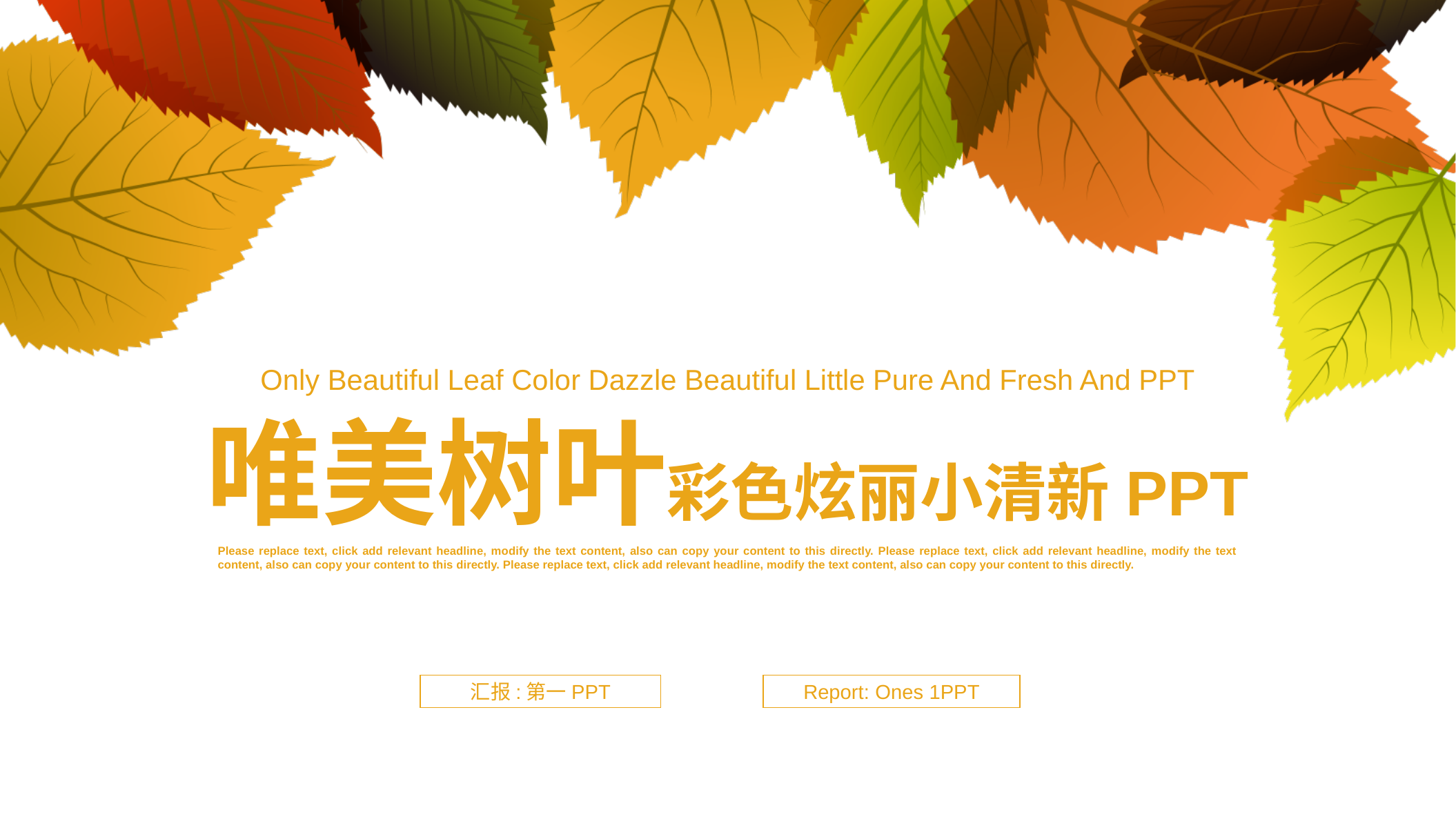

Only Beautiful Leaf Color Dazzle Beautiful Little Pure And Fresh And PPT
唯美树叶彩色炫丽小清新PPT
Please replace text, click add relevant headline, modify the text content, also can copy your content to this directly. Please replace text, click add relevant headline, modify the text content, also can copy your content to this directly. Please replace text, click add relevant headline, modify the text content, also can copy your content to this directly.
汇报:第一PPT
Report: Ones 1PPT